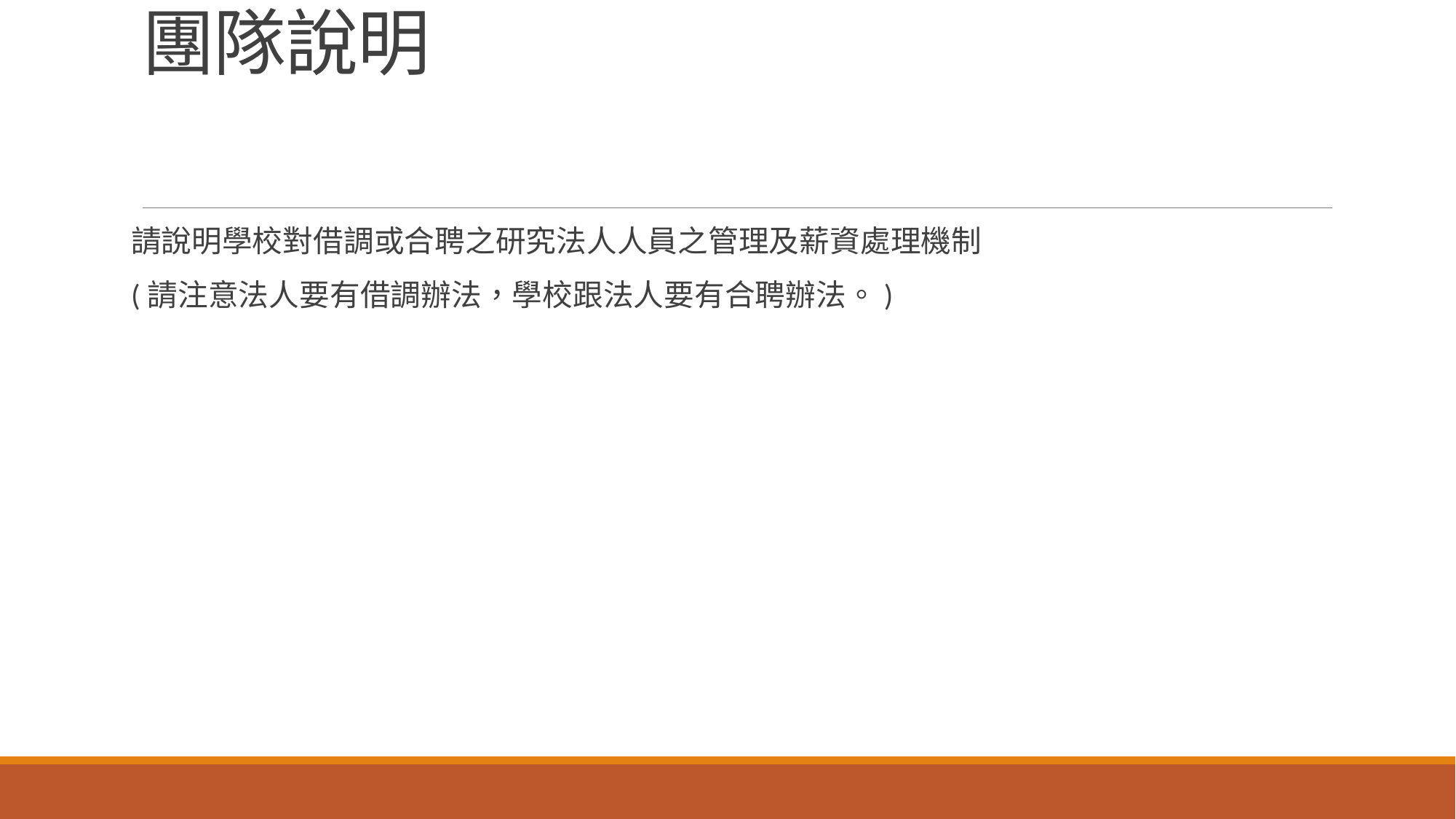

# 團隊說明
請說明學校對借調或合聘之研究法人人員之管理及薪資處理機制
(請注意法人要有借調辦法，學校跟法人要有合聘辦法。)